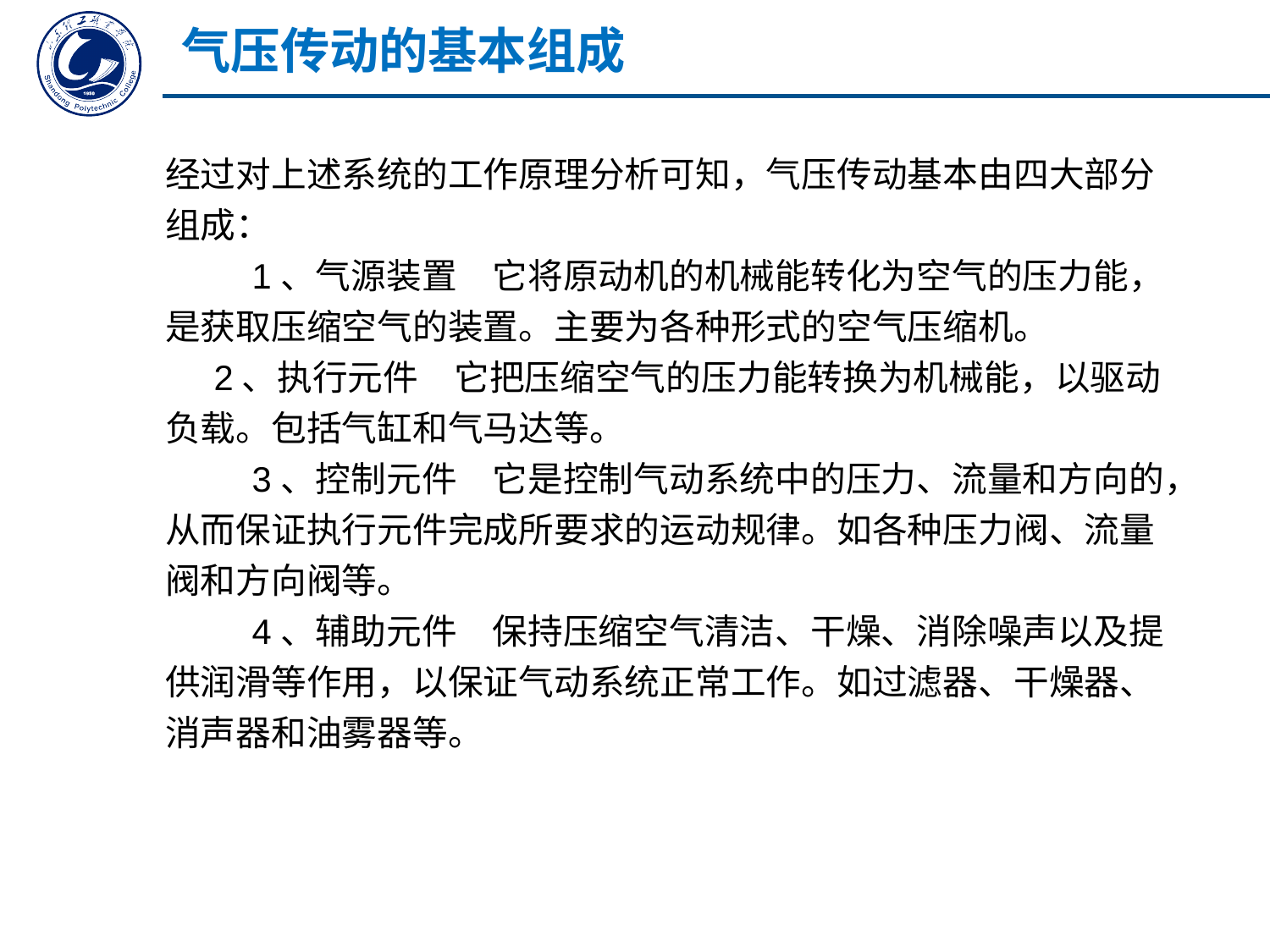

气压传动的基本组成
经过对上述系统的工作原理分析可知，气压传动基本由四大部分组成：
　　 1、气源装置　它将原动机的机械能转化为空气的压力能，是获取压缩空气的装置。主要为各种形式的空气压缩机。
     2、执行元件　它把压缩空气的压力能转换为机械能，以驱动负载。包括气缸和气马达等。
　　 3、控制元件　它是控制气动系统中的压力、流量和方向的，从而保证执行元件完成所要求的运动规律。如各种压力阀、流量阀和方向阀等。
　　 4、辅助元件　保持压缩空气清洁、干燥、消除噪声以及提供润滑等作用，以保证气动系统正常工作。如过滤器、干燥器、消声器和油雾器等。